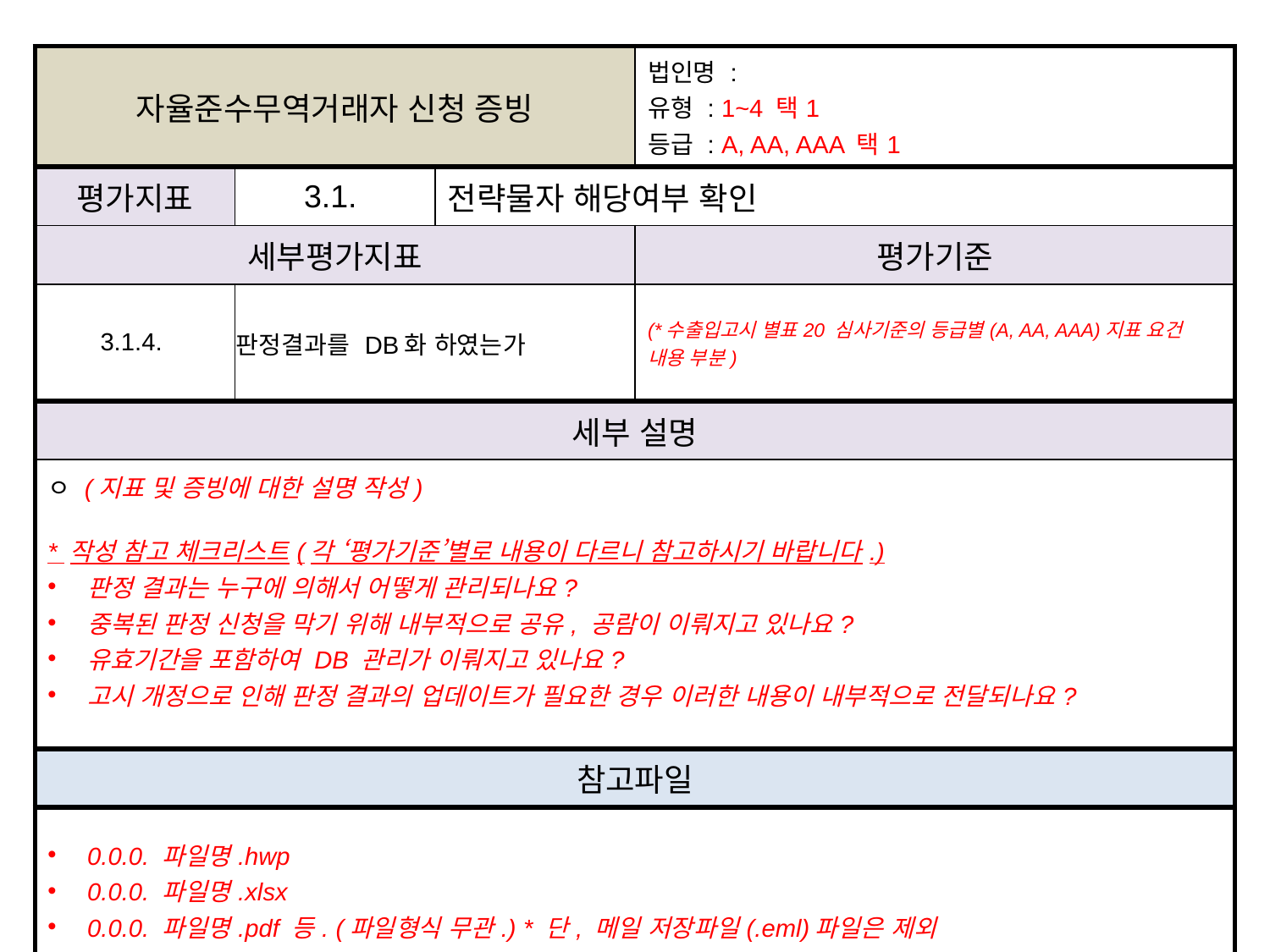

| 자율준수무역거래자 신청 증빙 |  |  | 법인명 : 유형 : 1~4 택1 등급 : A, AA, AAA 택1 |
| --- | --- | --- | --- |
| 평가지표 | 3.1. | 전략물자 해당여부 확인 |  |
| 세부평가지표 |  |  | 평가기준 |
| 3.1.4. | 판정결과를 DB화 하였는가 |  | (\*수출입고시 별표20 심사기준의 등급별(A, AA, AAA)지표 요건 내용 부분) |
| 세부 설명 |  |  |  |
| ㅇ (지표 및 증빙에 대한 설명 작성) \* 작성 참고 체크리스트(각 ‘평가기준’별로 내용이 다르니 참고하시기 바랍니다.) 판정 결과는 누구에 의해서 어떻게 관리되나요? 중복된 판정 신청을 막기 위해 내부적으로 공유, 공람이 이뤄지고 있나요? 유효기간을 포함하여 DB 관리가 이뤄지고 있나요? 고시 개정으로 인해 판정 결과의 업데이트가 필요한 경우 이러한 내용이 내부적으로 전달되나요? |  |  |  |
| 참고파일 |  |  |  |
| 0.0.0. 파일명.hwp 0.0.0. 파일명.xlsx 0.0.0. 파일명.pdf 등. (파일형식 무관.) \* 단, 메일 저장파일(.eml)파일은 제외 |  |  |  |